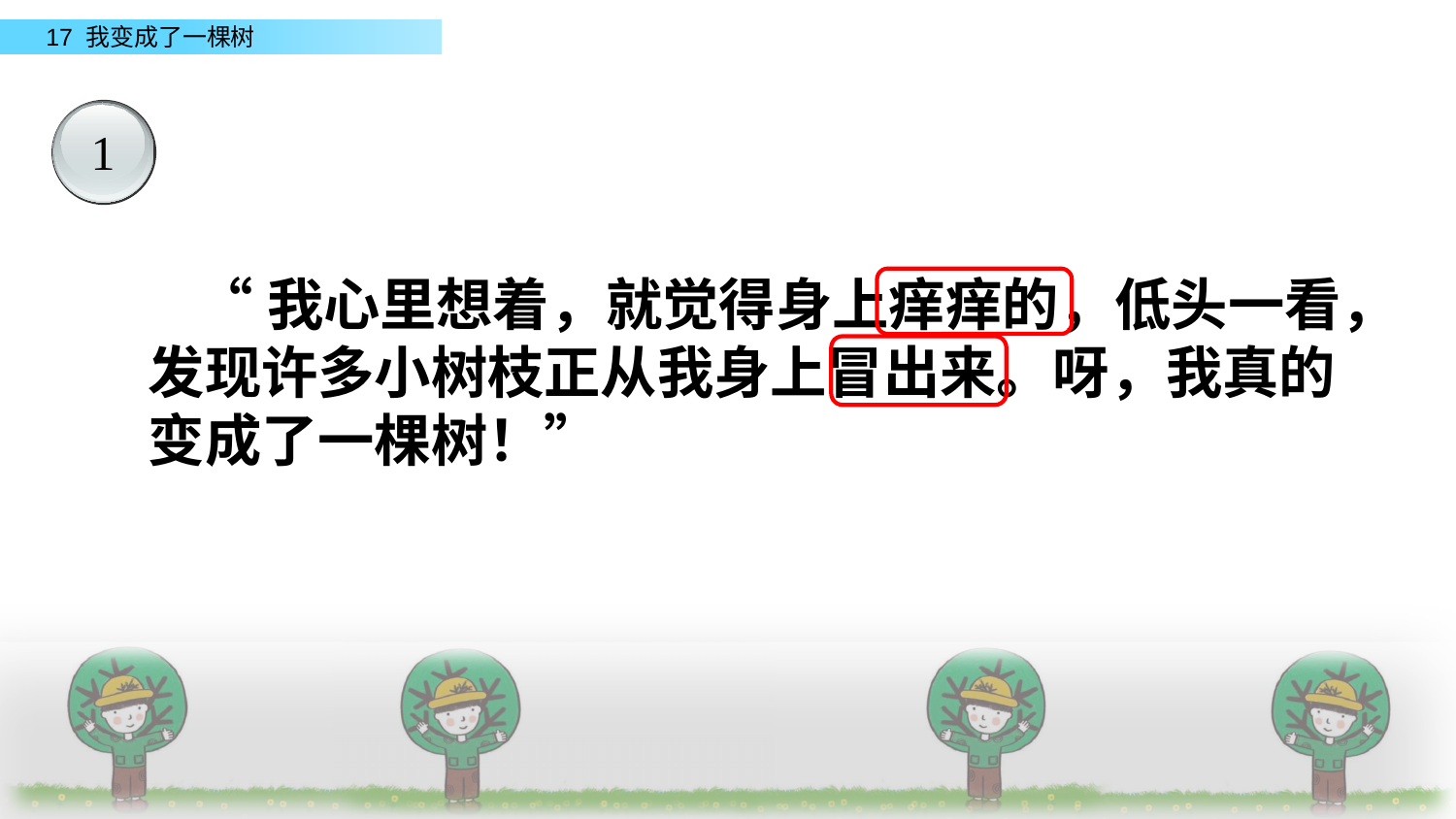

1
“我心里想着，就觉得身上痒痒的，低头一看，发现许多小树枝正从我身上冒出来。呀，我真的变成了一棵树！”